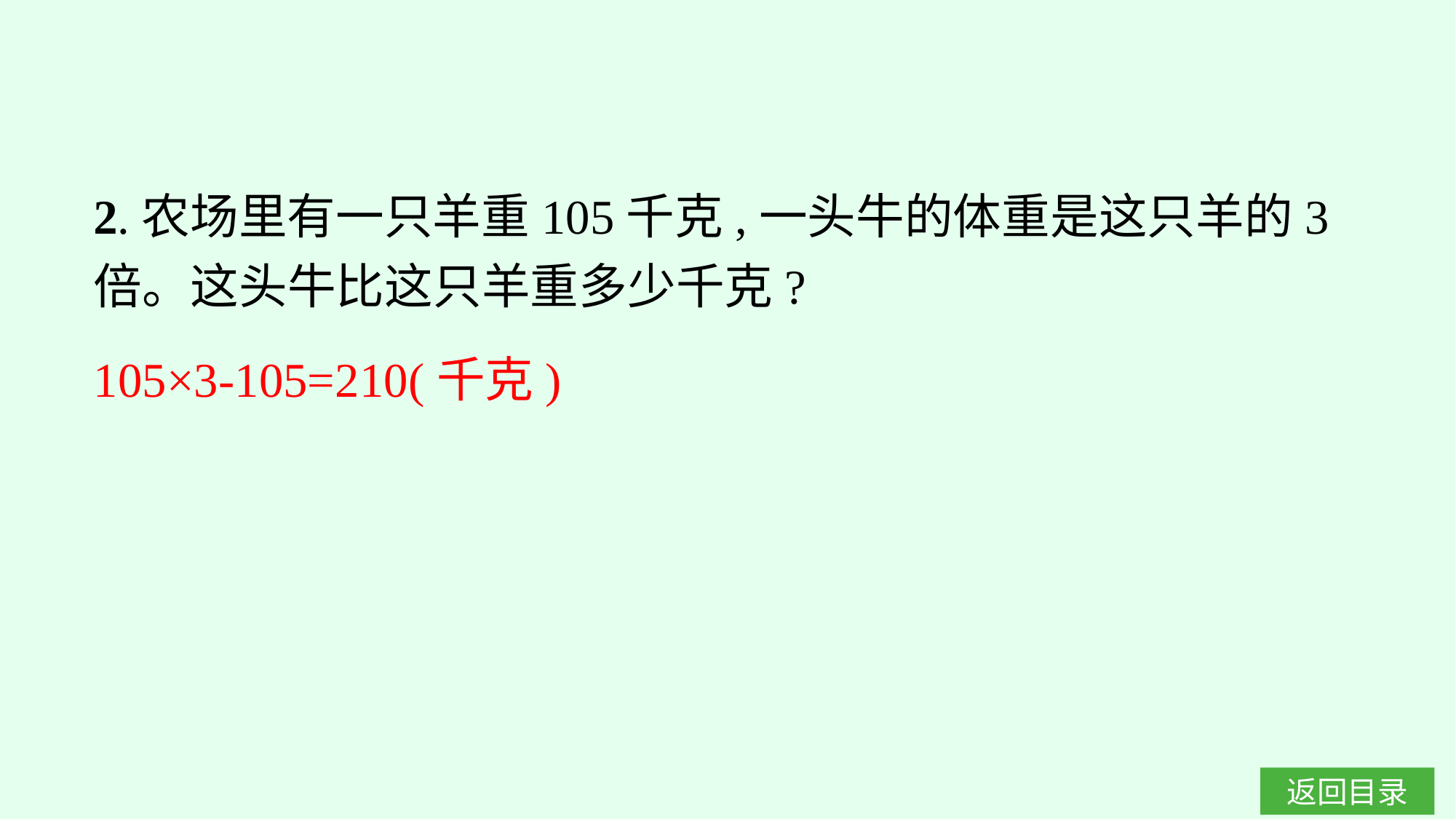

2.农场里有一只羊重105千克,一头牛的体重是这只羊的3倍。这头牛比这只羊重多少千克?
105×3-105=210(千克)